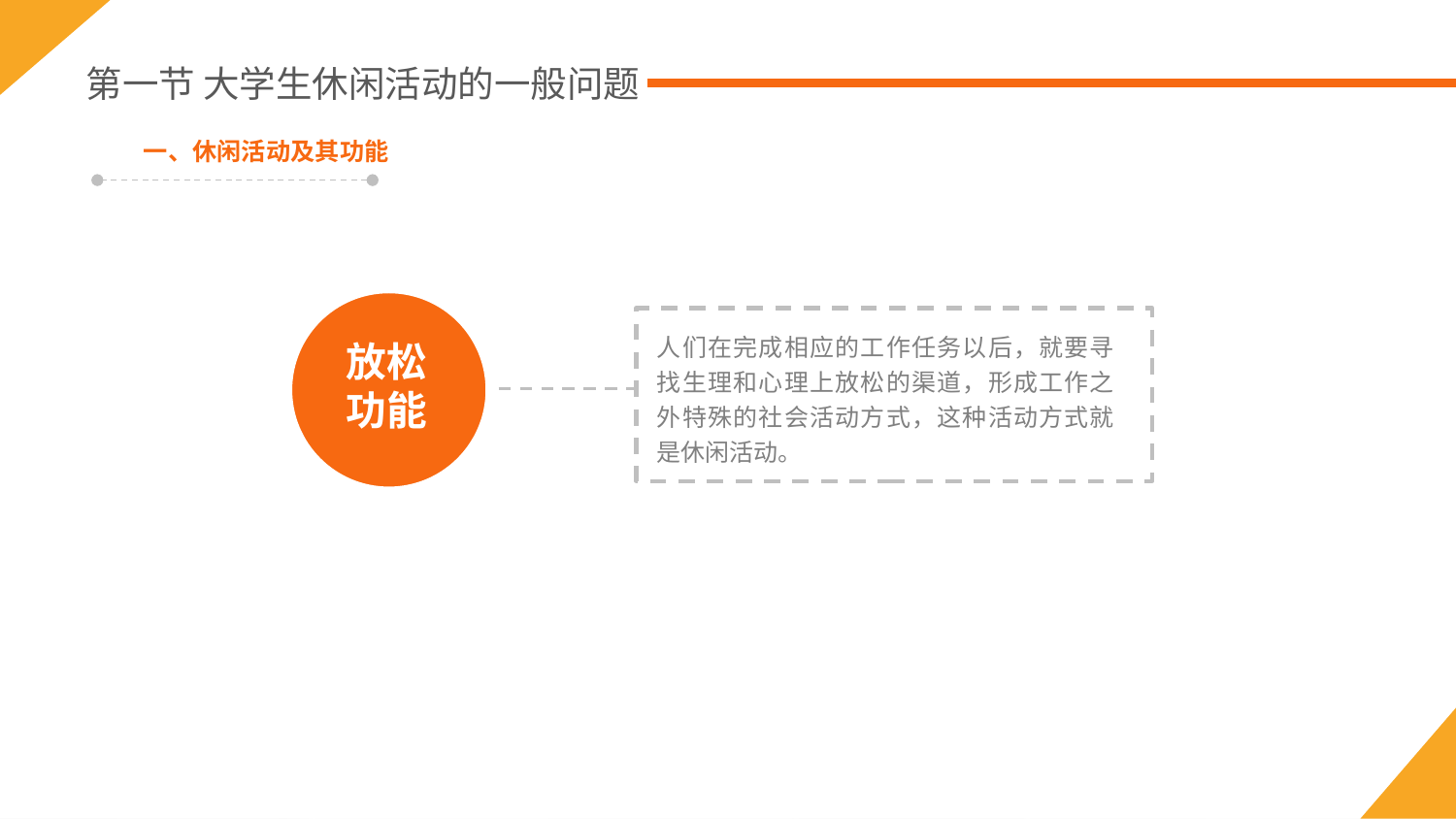

第一节 大学生休闲活动的一般问题
一、休闲活动及其功能

人们在完成相应的工作任务以后，就要寻找生理和心理上放松的渠道，形成工作之外特殊的社会活动方式，这种活动方式就是休闲活动。
放松
功能